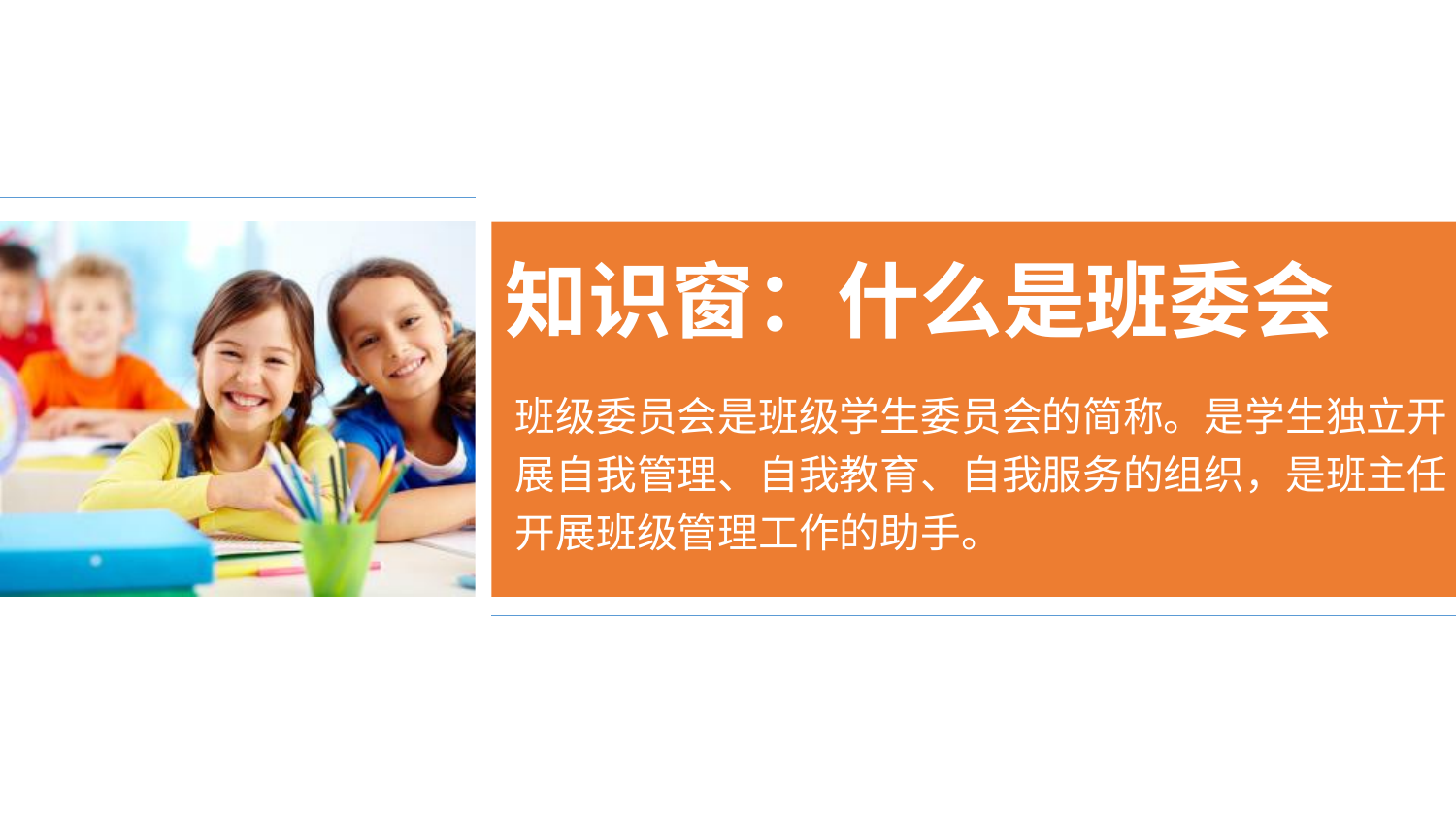

https://www.ypppt.com/

知识窗：什么是班委会
班级委员会是班级学生委员会的简称。是学生独立开展自我管理、自我教育、自我服务的组织，是班主任开展班级管理工作的助手。